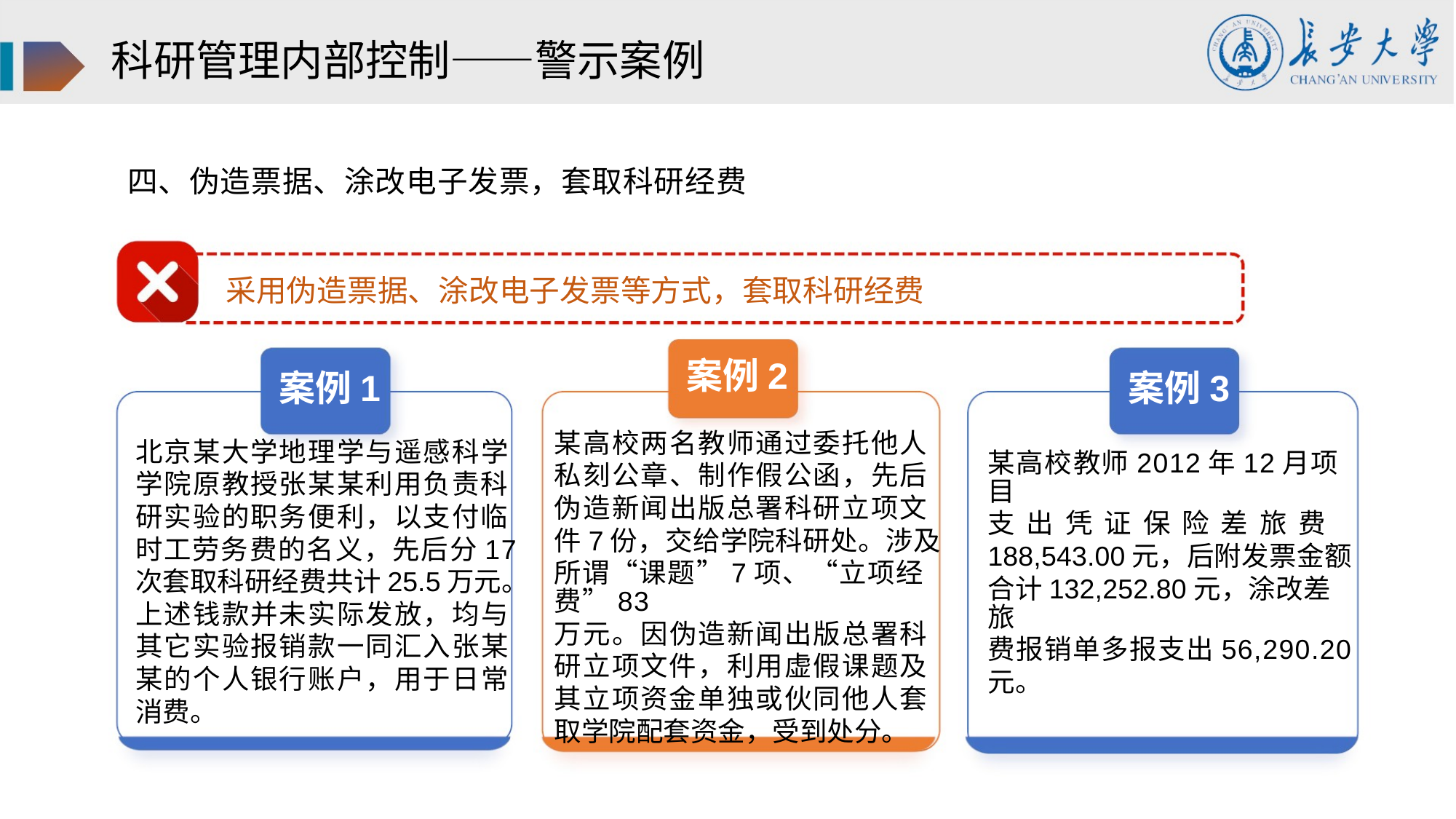

科研管理内部控制——警示案例
四、伪造票据、涂改电子发票，套取科研经费
采用伪造票据、涂改电子发票等方式，套取科研经费
案例2
案例1
案例3
某高校两名教师通过委托他人
私刻公章、制作假公函，先后
伪造新闻出版总署科研立项文
件7份，交给学院科研处。涉及
所谓“课题”7项、“立项经费”83
万元。因伪造新闻出版总署科
研立项文件，利用虚假课题及
其立项资金单独或伙同他人套
取学院配套资金，受到处分。
北京某大学地理学与遥感科学
学院原教授张某某利用负责科
研实验的职务便利，以支付临
时工劳务费的名义，先后分17
次套取科研经费共计25.5万元。
上述钱款并未实际发放，均与
其它实验报销款一同汇入张某
某的个人银行账户，用于日常
消费。
某高校教师2012年12月项目
支 出 凭 证 保 险 差 旅 费
188,543.00元，后附发票金额
合计132,252.80元，涂改差旅
费报销单多报支出56,290.20
元。